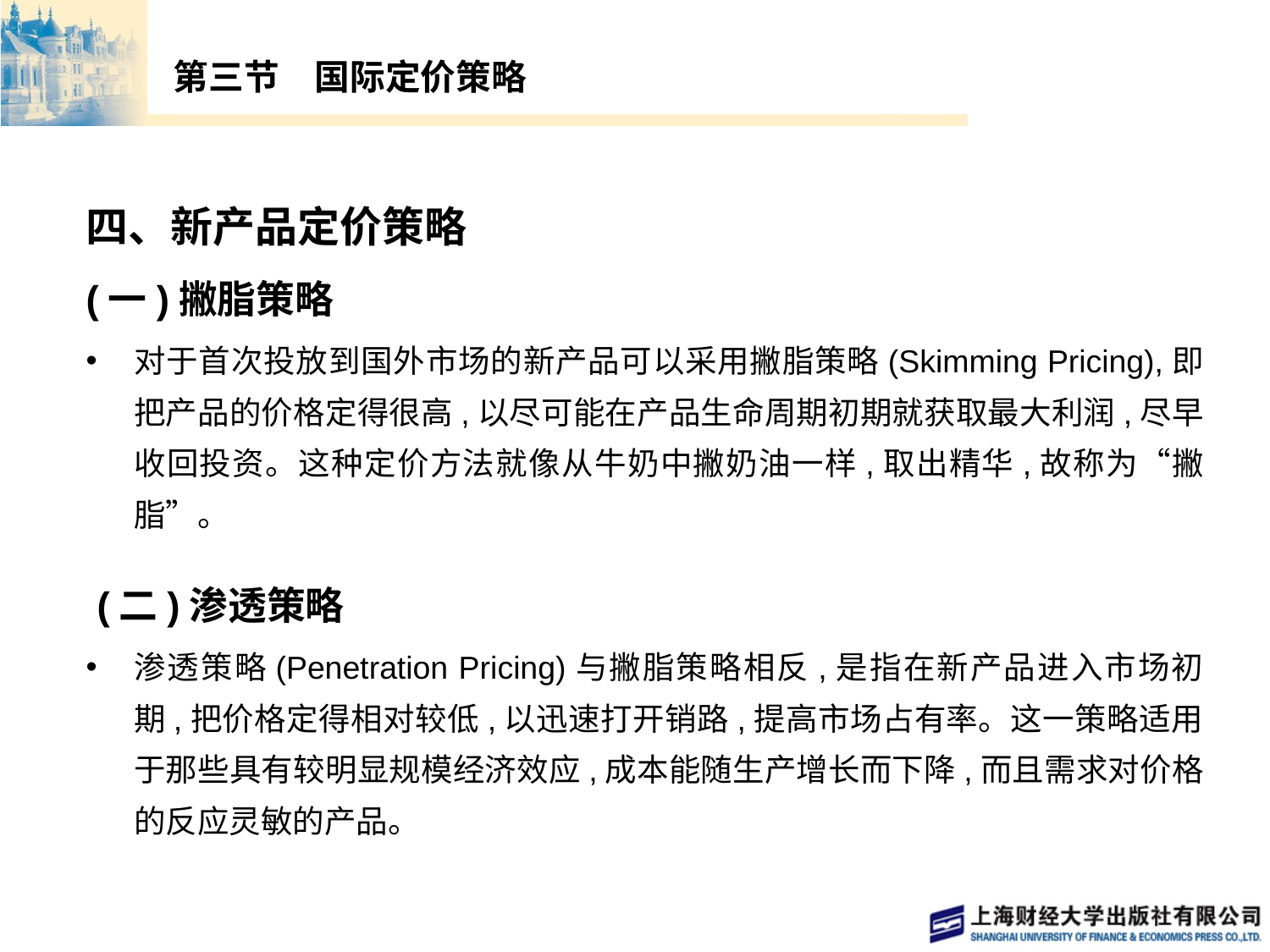

# 第三节　国际定价策略
四、新产品定价策略
(一)撇脂策略
对于首次投放到国外市场的新产品可以采用撇脂策略(Skimming Pricing),即把产品的价格定得很高,以尽可能在产品生命周期初期就获取最大利润,尽早收回投资。这种定价方法就像从牛奶中撇奶油一样,取出精华,故称为“撇脂”。
 (二)渗透策略
渗透策略(Penetration Pricing)与撇脂策略相反,是指在新产品进入市场初期,把价格定得相对较低,以迅速打开销路,提高市场占有率。这一策略适用于那些具有较明显规模经济效应,成本能随生产增长而下降,而且需求对价格的反应灵敏的产品。